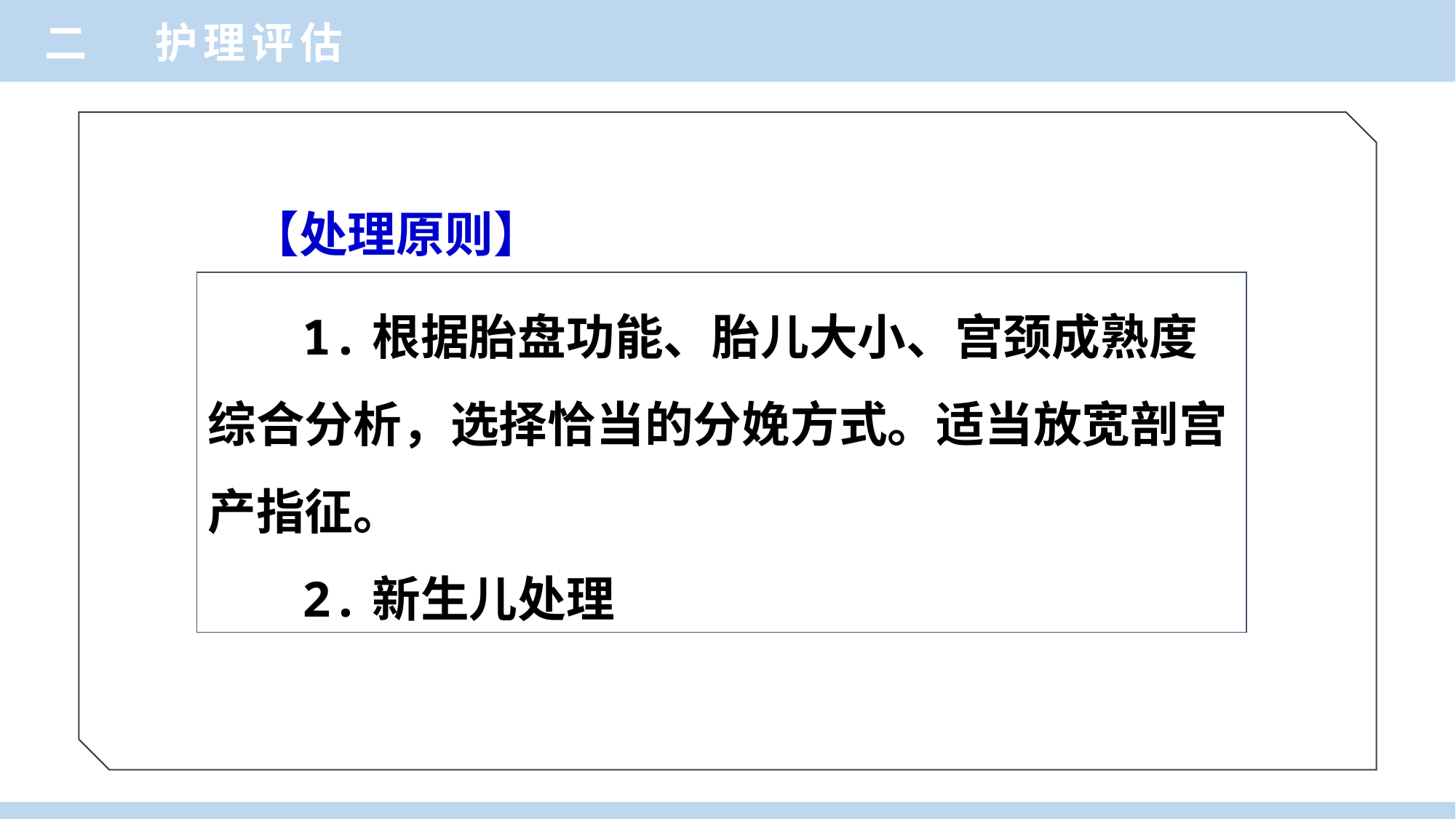

二    护理评估

【处理原则】
  1.根据胎盘功能、胎儿大小、宫颈成熟度综合分析，选择恰当的分娩方式。适当放宽剖宫产指征。
  2.新生儿处理